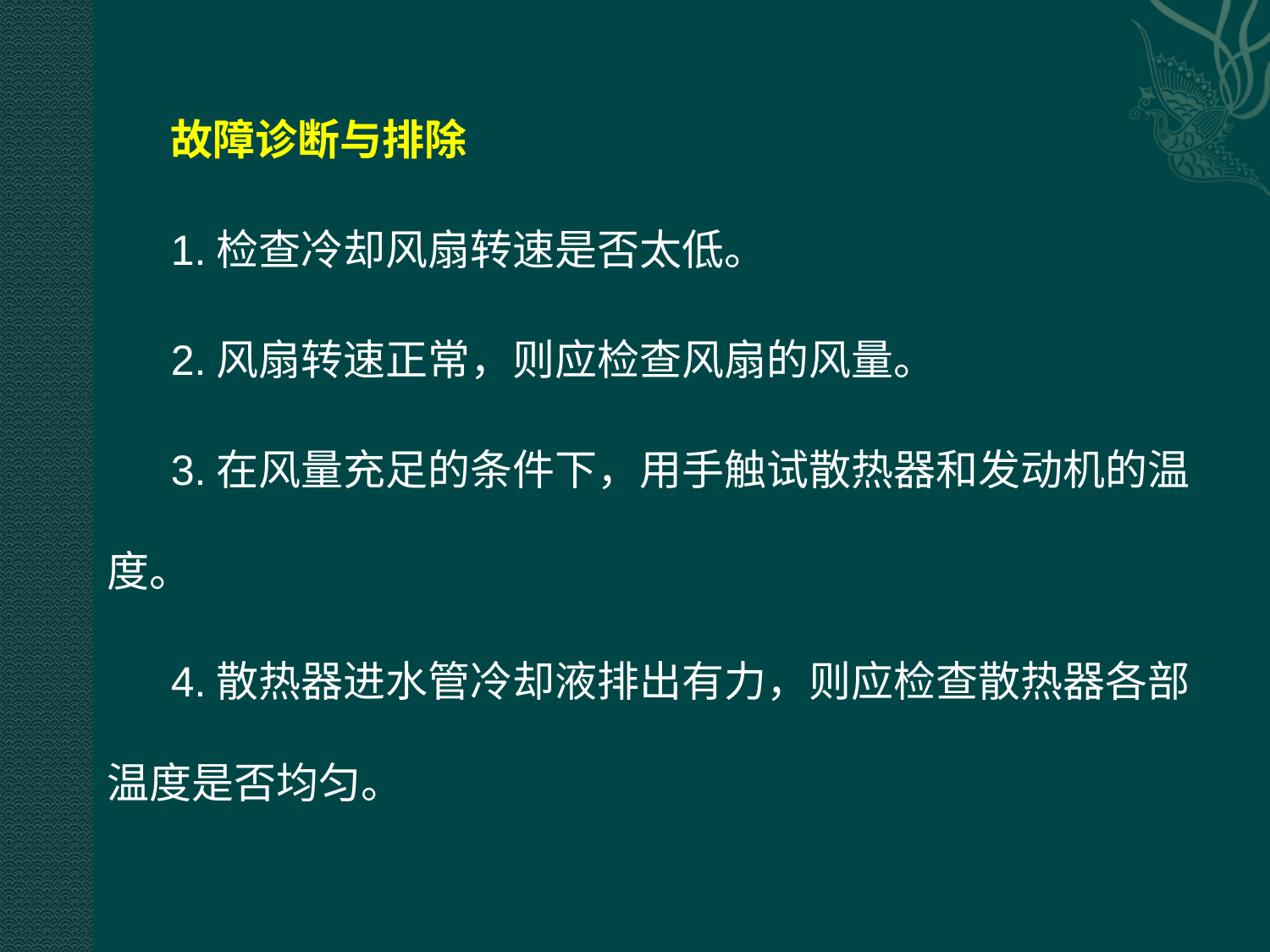

故障诊断与排除
1.检查冷却风扇转速是否太低。
2.风扇转速正常，则应检查风扇的风量。
3.在风量充足的条件下，用手触试散热器和发动机的温度。
4.散热器进水管冷却液排出有力，则应检查散热器各部温度是否均匀。